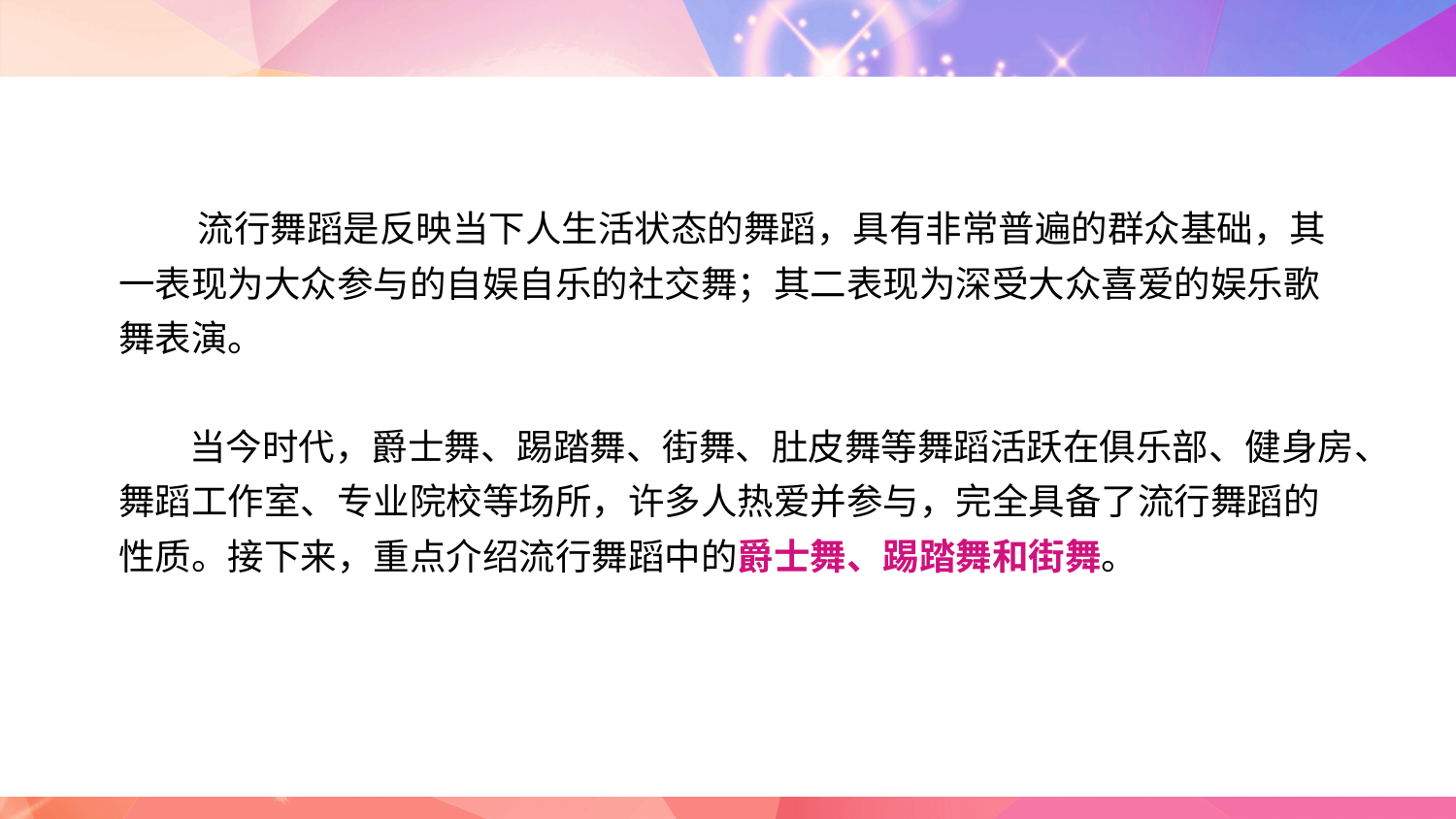

流行舞蹈是反映当下人生活状态的舞蹈，具有非常普遍的群众基础，其一表现为大众参与的自娱自乐的社交舞；其二表现为深受大众喜爱的娱乐歌舞表演。

  当今时代，爵士舞、踢踏舞、街舞、肚皮舞等舞蹈活跃在俱乐部、健身房、舞蹈工作室、专业院校等场所，许多人热爱并参与，完全具备了流行舞蹈的性质。接下来，重点介绍流行舞蹈中的爵士舞、踢踏舞和街舞。